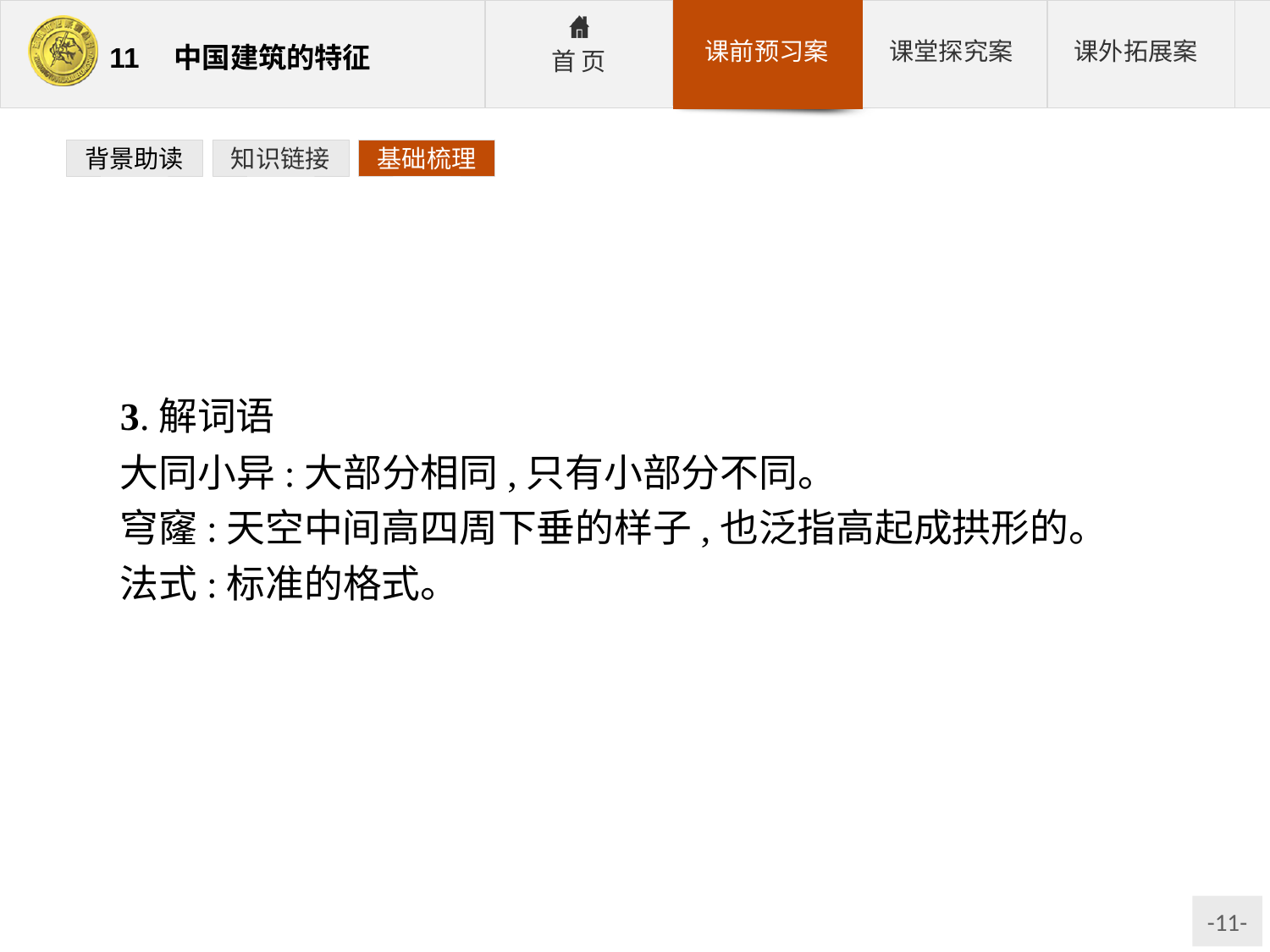

背景助读
知识链接
基础梳理
3.解词语
大同小异:大部分相同,只有小部分不同。
穹窿:天空中间高四周下垂的样子,也泛指高起成拱形的。
法式:标准的格式。